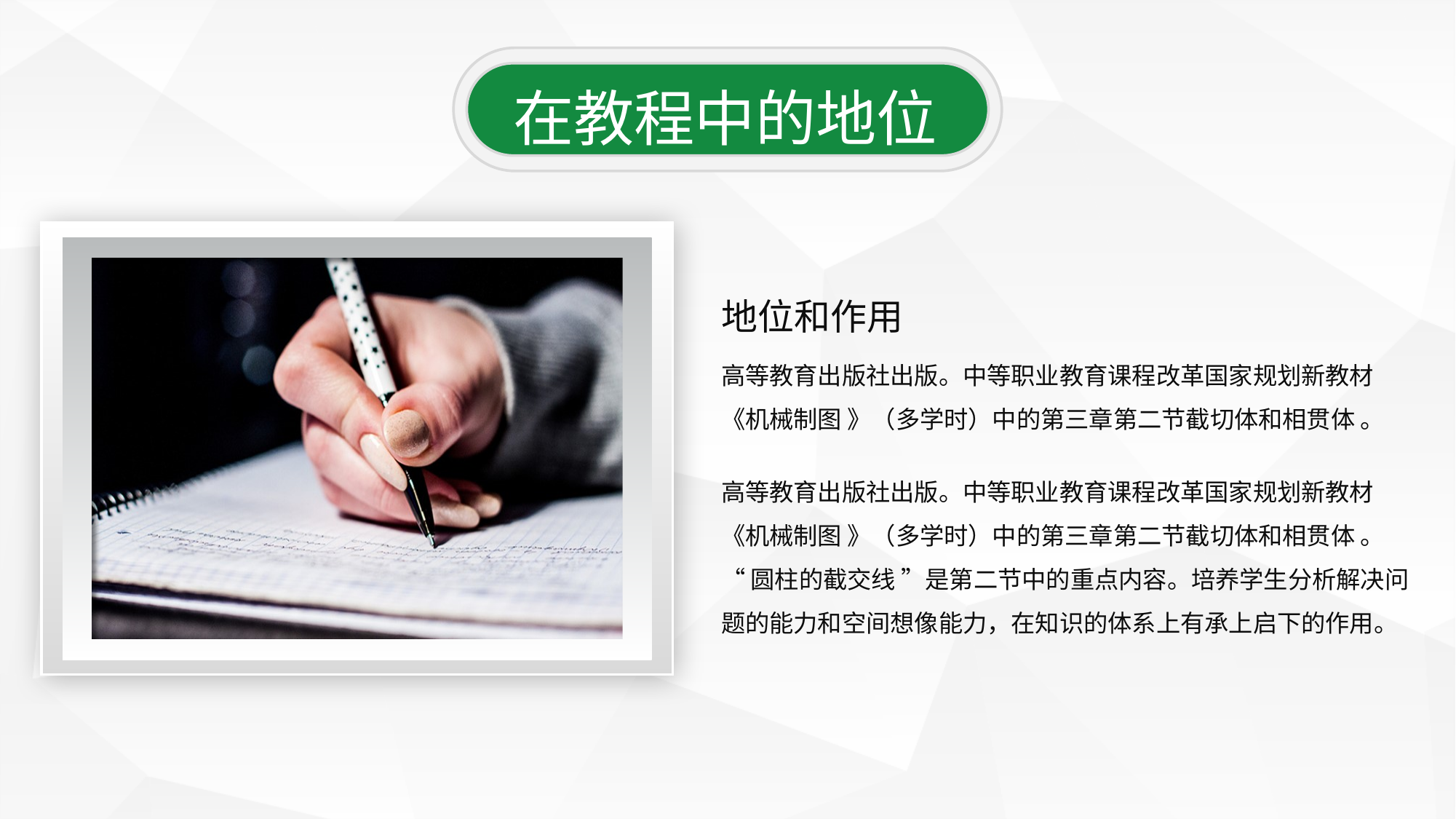

在教程中的地位

地位和作用
高等教育出版社出版。中等职业教育课程改革国家规划新教材
《机械制图 》（多学时）中的第三章第二节截切体和相贯体 。
高等教育出版社出版。中等职业教育课程改革国家规划新教材
《机械制图 》（多学时）中的第三章第二节截切体和相贯体 。 “ 圆柱的截交线 ”是第二节中的重点内容。培养学生分析解决问题的能力和空间想像能力，在知识的体系上有承上启下的作用。